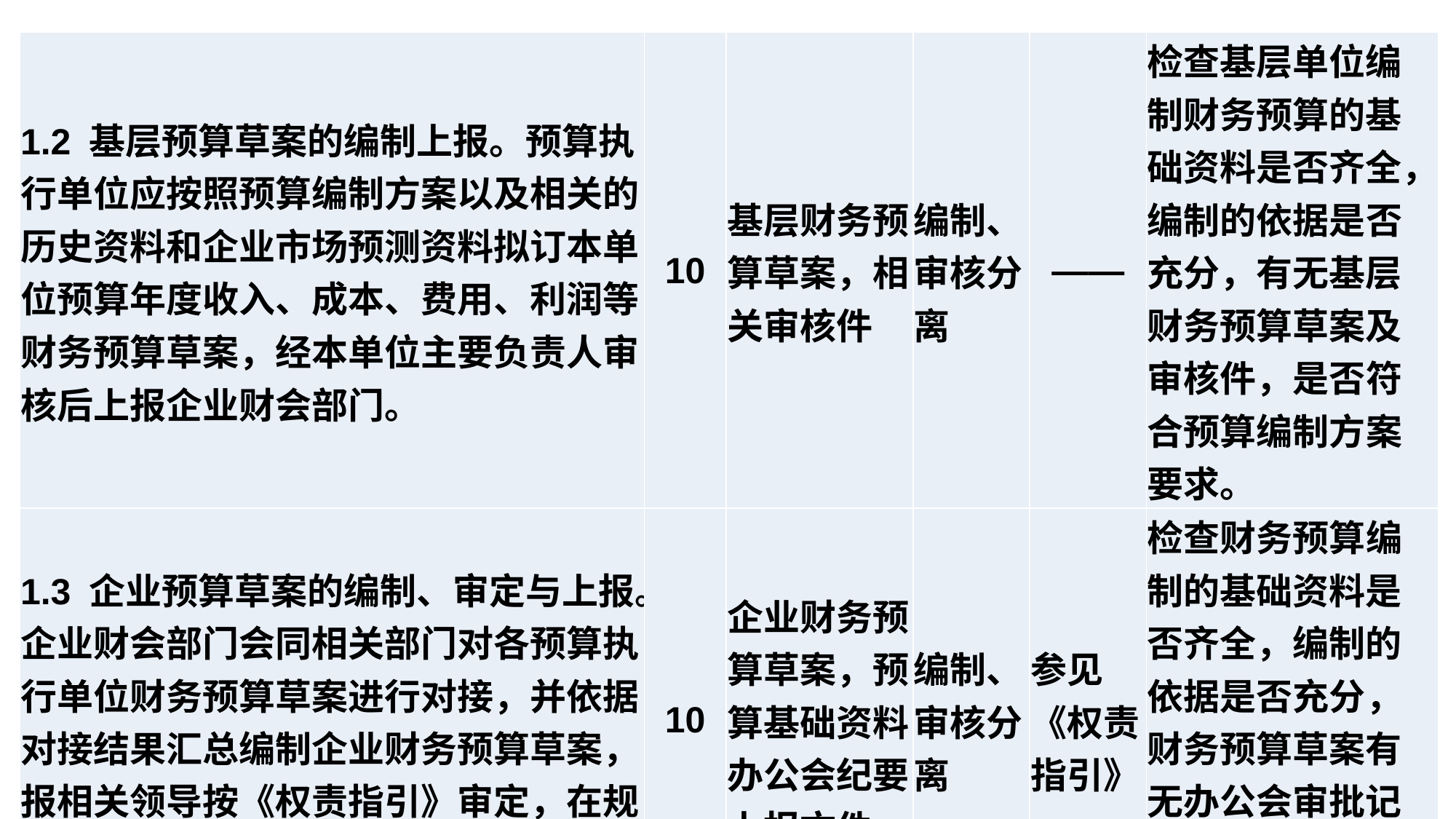

| 1.2 基层预算草案的编制上报。预算执行单位应按照预算编制方案以及相关的历史资料和企业市场预测资料拟订本单位预算年度收入、成本、费用、利润等财务预算草案，经本单位主要负责人审核后上报企业财会部门。 | 10 | 基层财务预算草案，相关审核件 | 编制、审核分离 | —— | 检查基层单位编制财务预算的基础资料是否齐全，编制的依据是否充分，有无基层财务预算草案及审核件，是否符合预算编制方案要求。 |
| --- | --- | --- | --- | --- | --- |
| 1.3 企业预算草案的编制、审定与上报。企业财会部门会同相关部门对各预算执行单位财务预算草案进行对接，并依据对接结果汇总编制企业财务预算草案，报相关领导按《权责指引》审定，在规定时间前以正式文件上报总部核批。 | 10 | 企业财务预算草案，预算基础资料，办公会纪要，上报文件 | 编制、审核分离 | 参见《权责指引》 | 检查财务预算编制的基础资料是否齐全，编制的依据是否充分，财务预算草案有无办公会审批记录，是否在规定时间内上报。 |